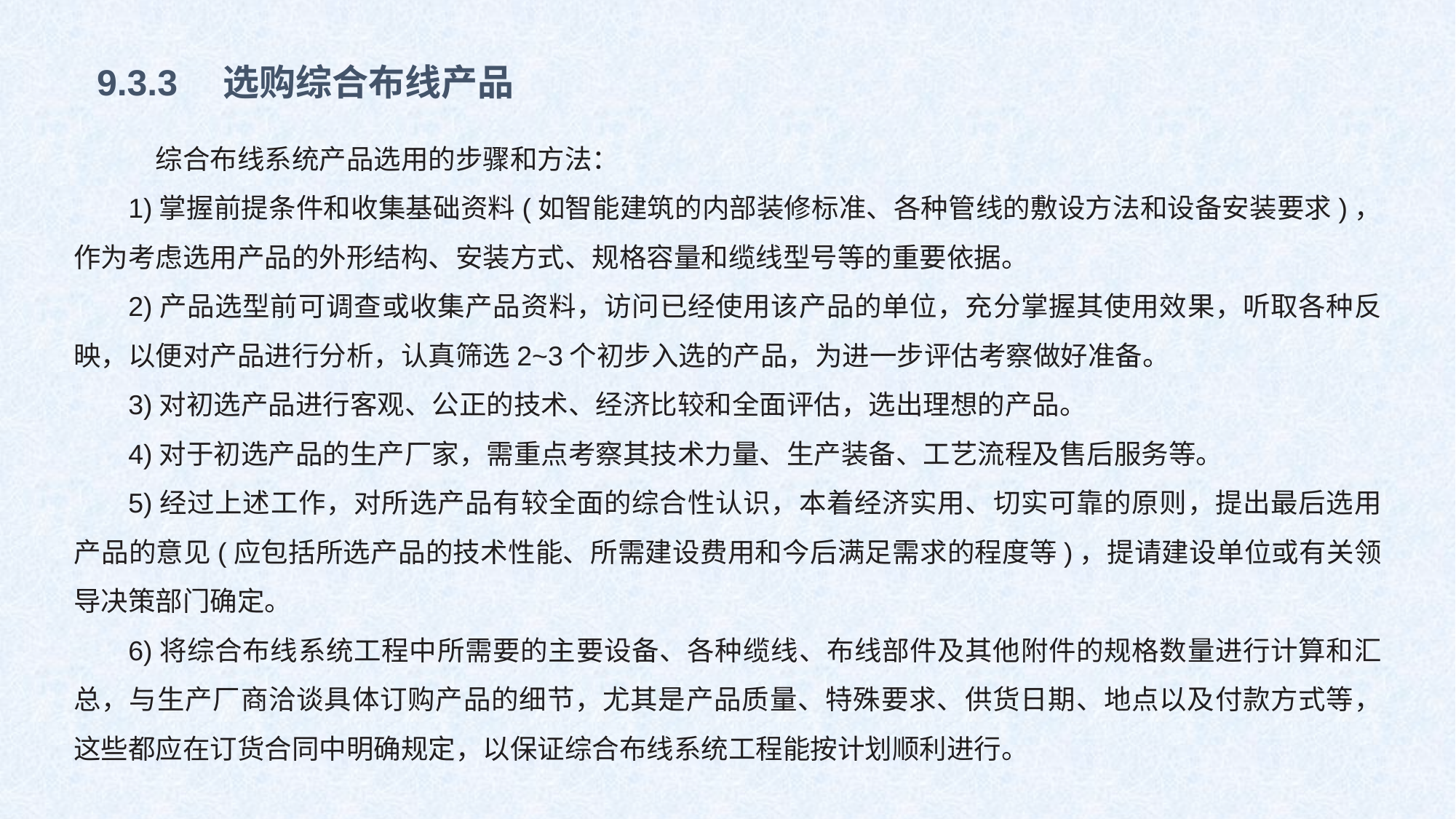

9.3.3　选购综合布线产品
　综合布线系统产品选用的步骤和方法：
1)掌握前提条件和收集基础资料(如智能建筑的内部装修标准、各种管线的敷设方法和设备安装要求)，作为考虑选用产品的外形结构、安装方式、规格容量和缆线型号等的重要依据。
2)产品选型前可调查或收集产品资料，访问已经使用该产品的单位，充分掌握其使用效果，听取各种反映，以便对产品进行分析，认真筛选2~3个初步入选的产品，为进一步评估考察做好准备。
3)对初选产品进行客观、公正的技术、经济比较和全面评估，选出理想的产品。
4)对于初选产品的生产厂家，需重点考察其技术力量、生产装备、工艺流程及售后服务等。
5)经过上述工作，对所选产品有较全面的综合性认识，本着经济实用、切实可靠的原则，提出最后选用产品的意见(应包括所选产品的技术性能、所需建设费用和今后满足需求的程度等)，提请建设单位或有关领导决策部门确定。
6)将综合布线系统工程中所需要的主要设备、各种缆线、布线部件及其他附件的规格数量进行计算和汇总，与生产厂商洽谈具体订购产品的细节，尤其是产品质量、特殊要求、供货日期、地点以及付款方式等，这些都应在订货合同中明确规定，以保证综合布线系统工程能按计划顺利进行。